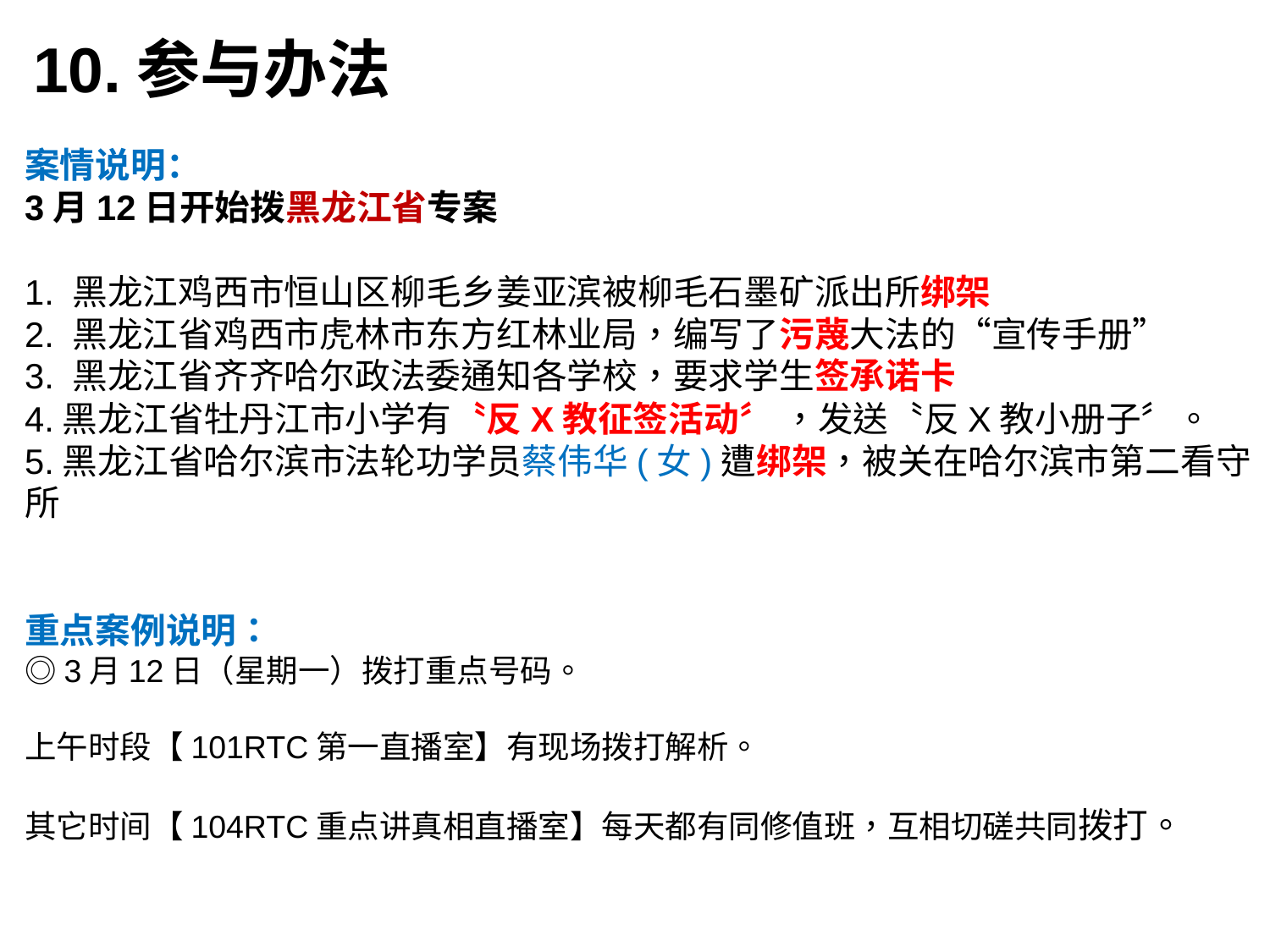

10.参与办法
案情说明：
3月12日开始拨黑龙江省专案

1. 黑龙江鸡西市恒山区柳毛乡姜亚滨被柳毛石墨矿派出所绑架
2. 黑龙江省鸡西市虎林市东方红林业局，编写了污蔑大法的“宣传手册”
3. 黑龙江省齐齐哈尔政法委通知各学校，要求学生签承诺卡
4.黑龙江省牡丹江市小学有〝反X教征签活动〞 ，发送〝反X教小册子〞。
5.黑龙江省哈尔滨市法轮功学员蔡伟华(女)遭绑架，被关在哈尔滨市第二看守所

重点案例说明：
◎3月12日（星期一）拨打重点号码。
上午时段【101RTC第一直播室】有现场拨打解析。

其它时间【104RTC重点讲真相直播室】每天都有同修值班，互相切磋共同拨打。